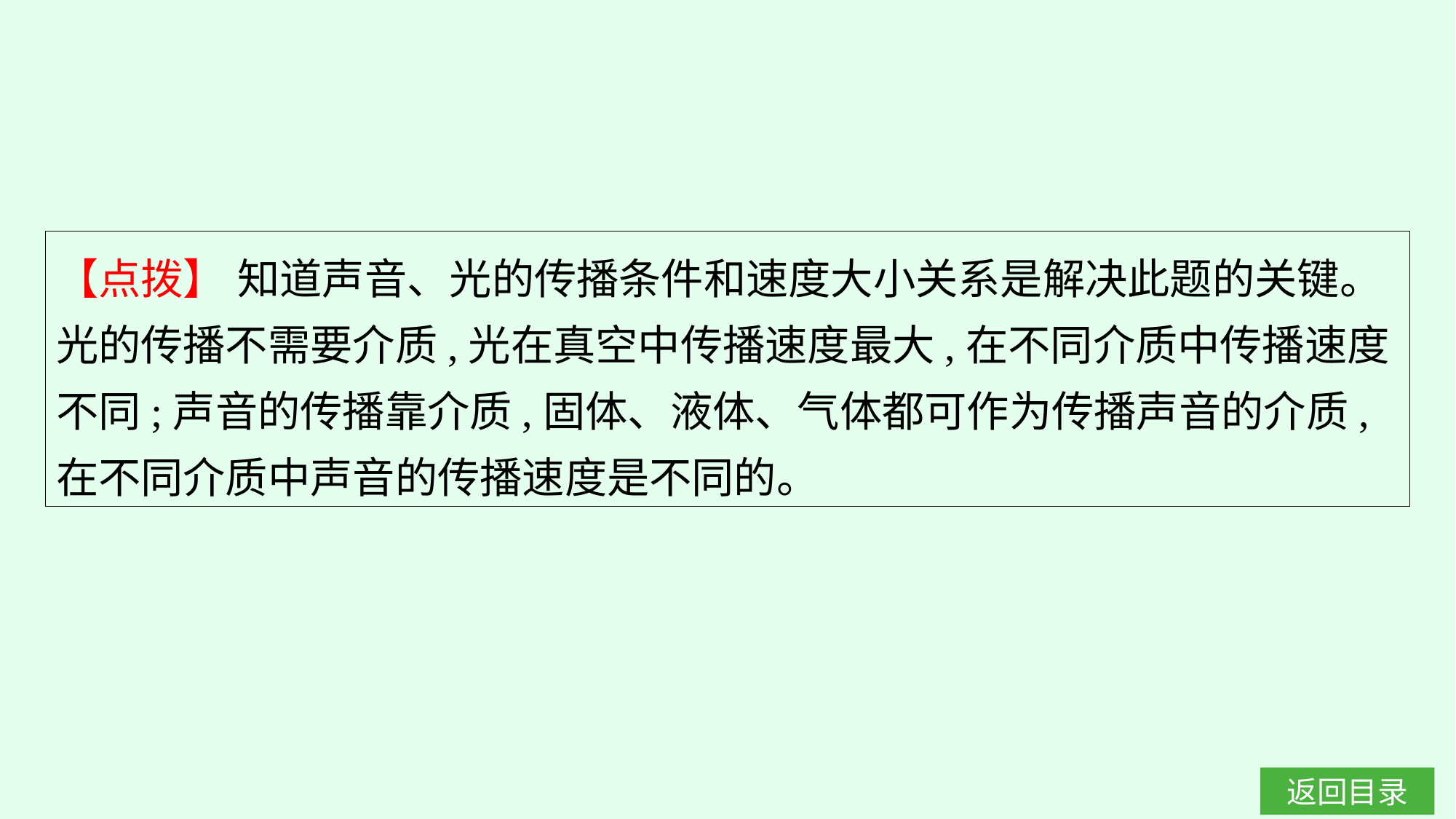

【点拨】 知道声音、光的传播条件和速度大小关系是解决此题的关键。
光的传播不需要介质,光在真空中传播速度最大,在不同介质中传播速度不同;声音的传播靠介质,固体、液体、气体都可作为传播声音的介质,在不同介质中声音的传播速度是不同的。